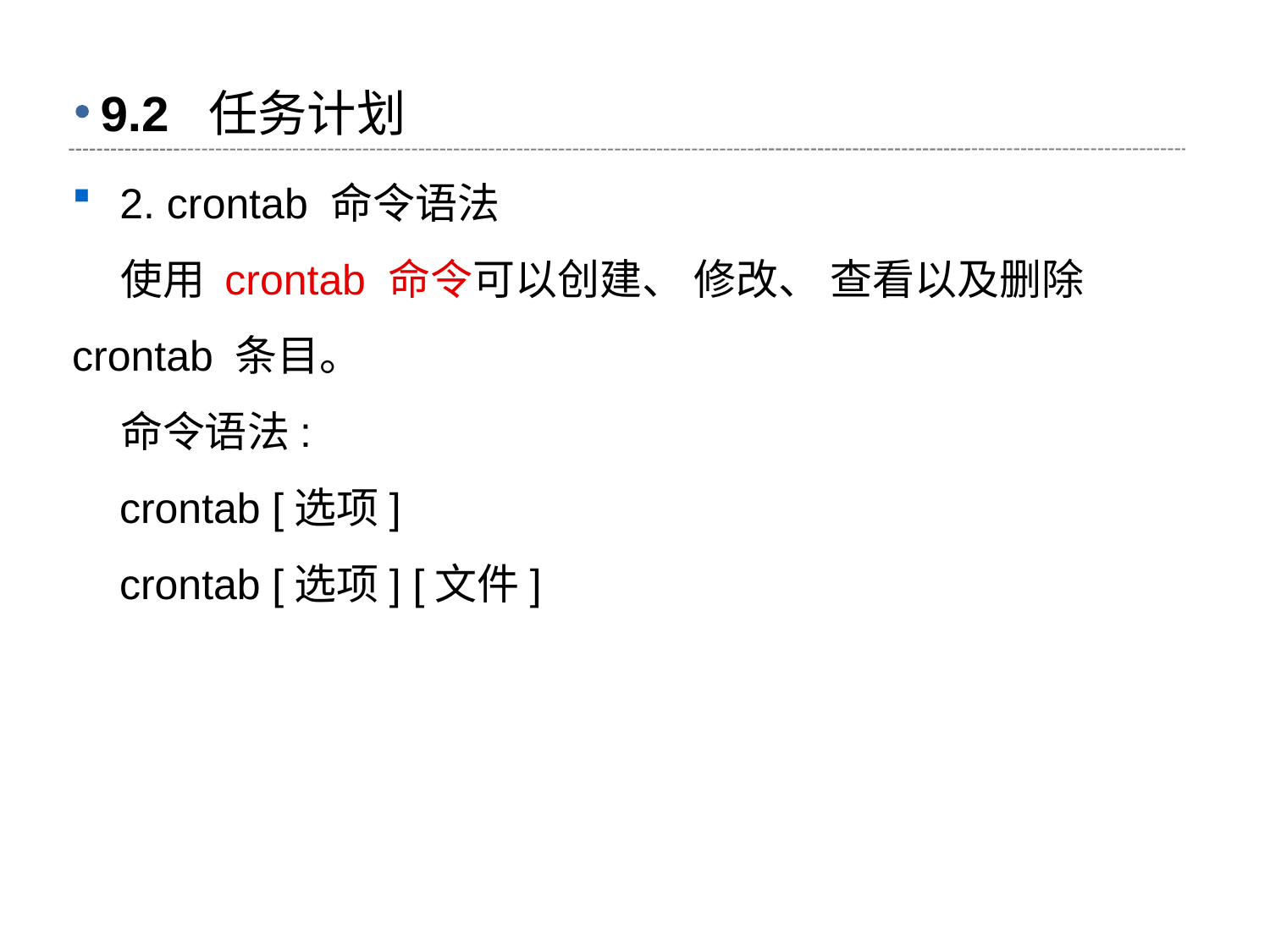

# 9.2  任务计划

2. crontab 命令语法
    使用 crontab 命令可以创建、 修改、 查看以及删除 crontab 条目。
    命令语法:
    crontab [选项]
    crontab [选项] [文件]